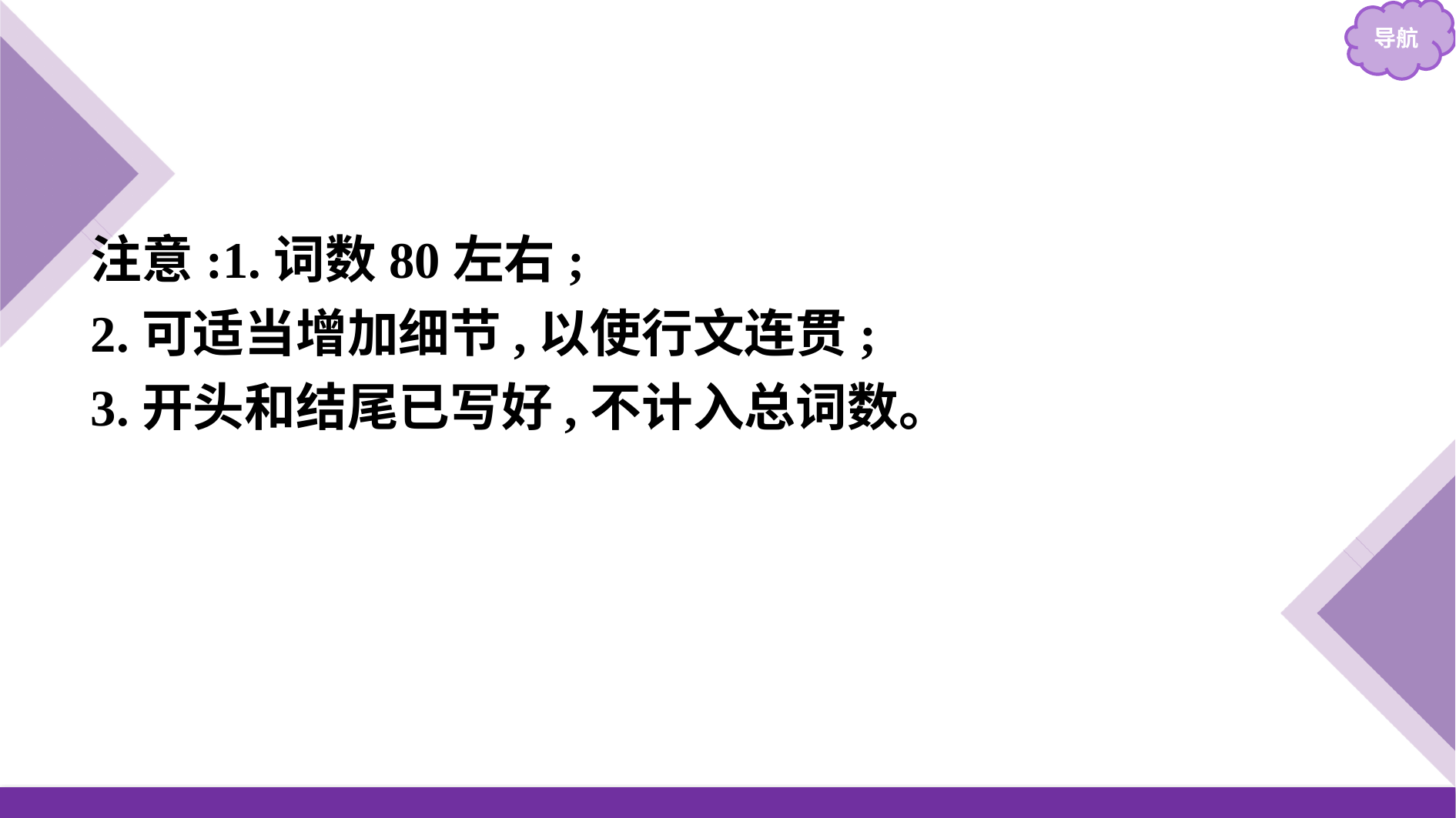

注意:1.词数80左右;
2.可适当增加细节,以使行文连贯;
3.开头和结尾已写好,不计入总词数。